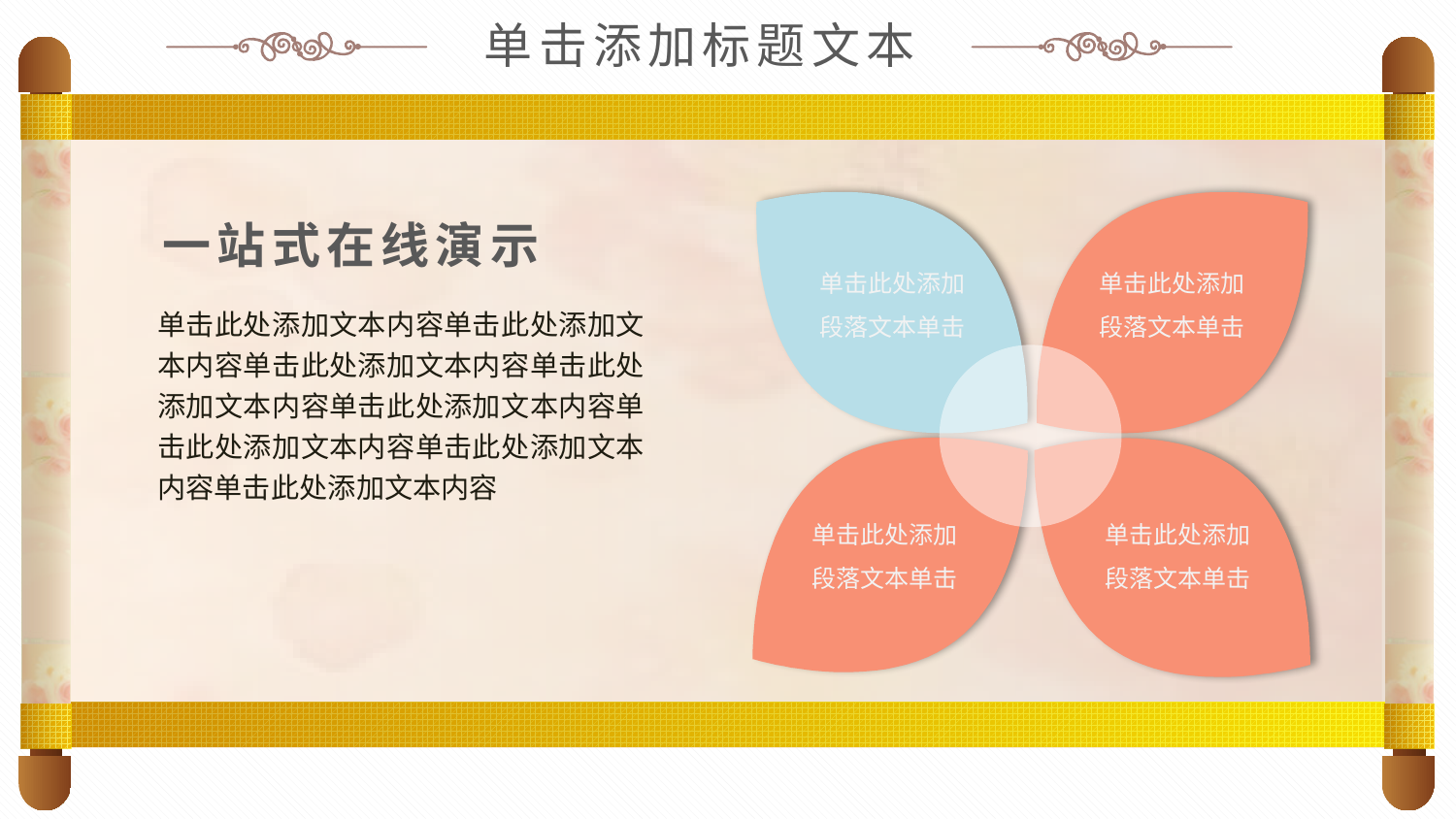

单击添加标题文本

单击此处添加段落文本单击
单击此处添加段落文本单击

单击此处添加段落文本单击
单击此处添加段落文本单击
一站式在线演示
单击此处添加文本内容单击此处添加文本内容单击此处添加文本内容单击此处添加文本内容单击此处添加文本内容单击此处添加文本内容单击此处添加文本内容单击此处添加文本内容